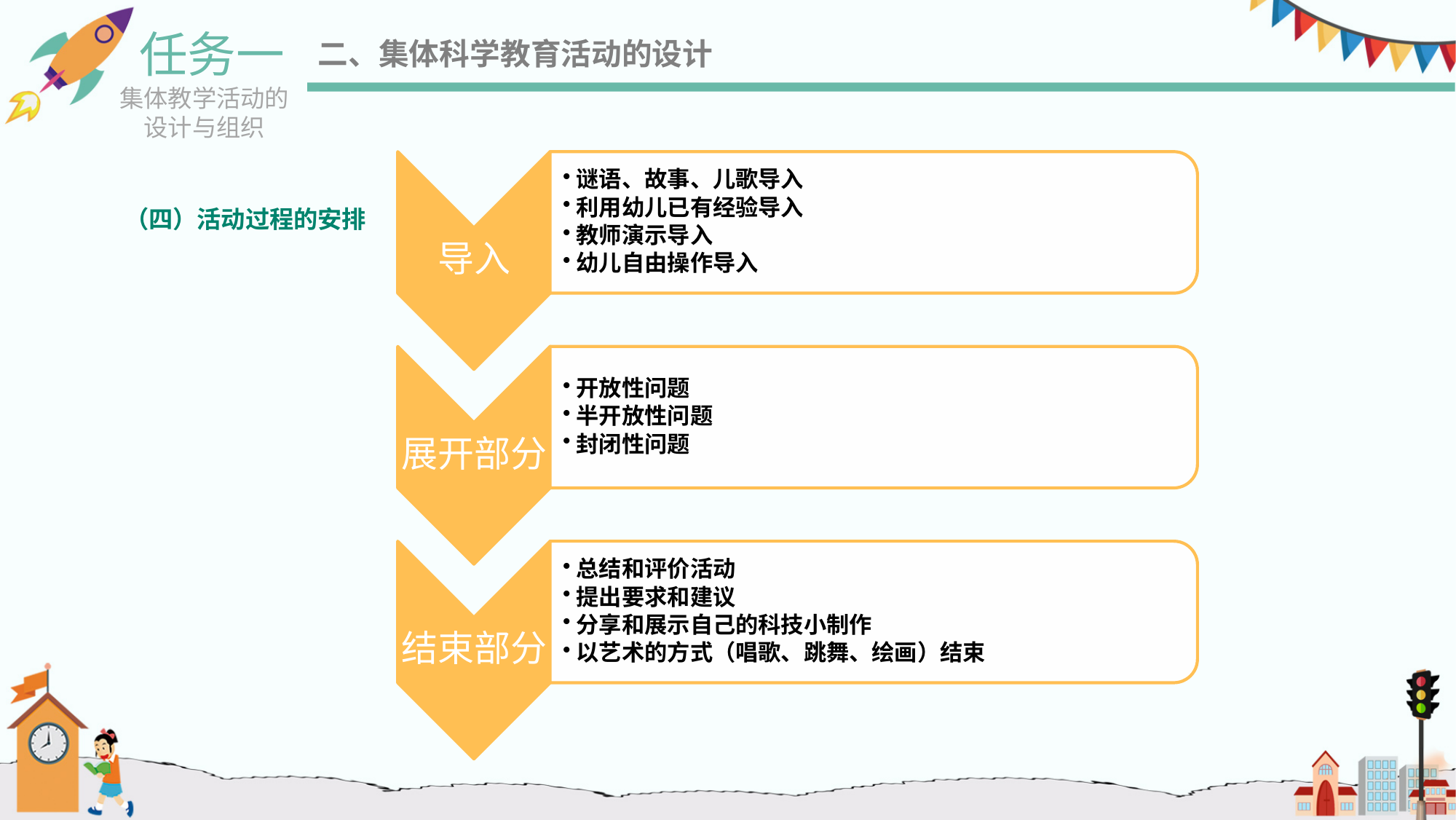

任务一
集体教学活动的设计与组织

二、集体科学教育活动的设计
（四）活动过程的安排
导入
谜语、故事、儿歌导入
利用幼儿已有经验导入
教师演示导入
幼儿自由操作导入
展开部分
开放性问题
半开放性问题
封闭性问题
结束部分
总结和评价活动
提出要求和建议
分享和展示自己的科技小制作
以艺术的方式（唱歌、跳舞、绘画）结束